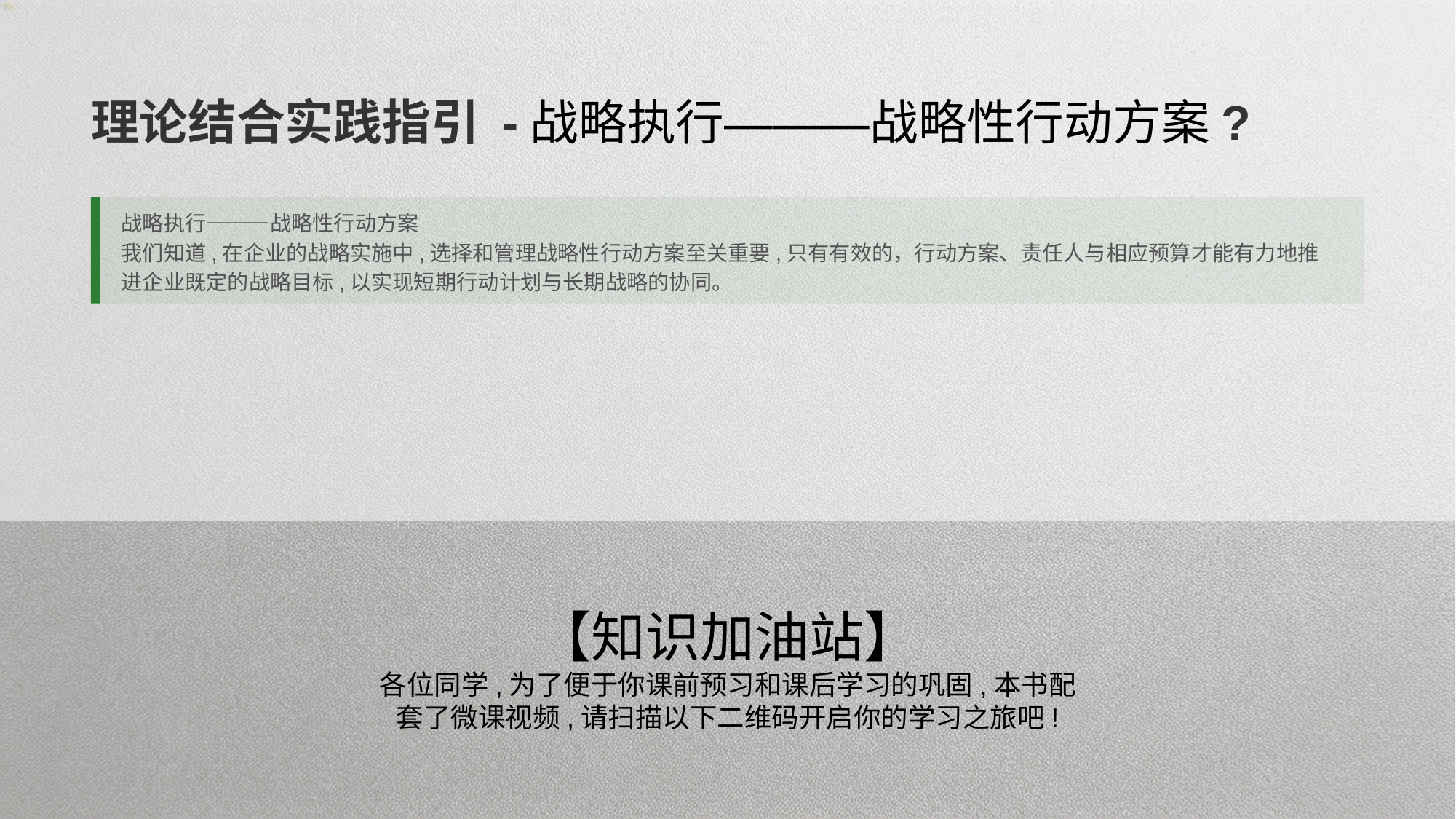

理论结合实践指引 -战略执行———战略性行动方案?

战略执行———战略性行动方案
我们知道,在企业的战略实施中,选择和管理战略性行动方案至关重要,只有有效的，行动方案、责任人与相应预算才能有力地推进企业既定的战略目标,以实现短期行动计划与长期战略的协同。
【知识加油站】
各位同学,为了便于你课前预习和课后学习的巩固,本书配套了微课视频,请扫描以下二维码开启你的学习之旅吧!